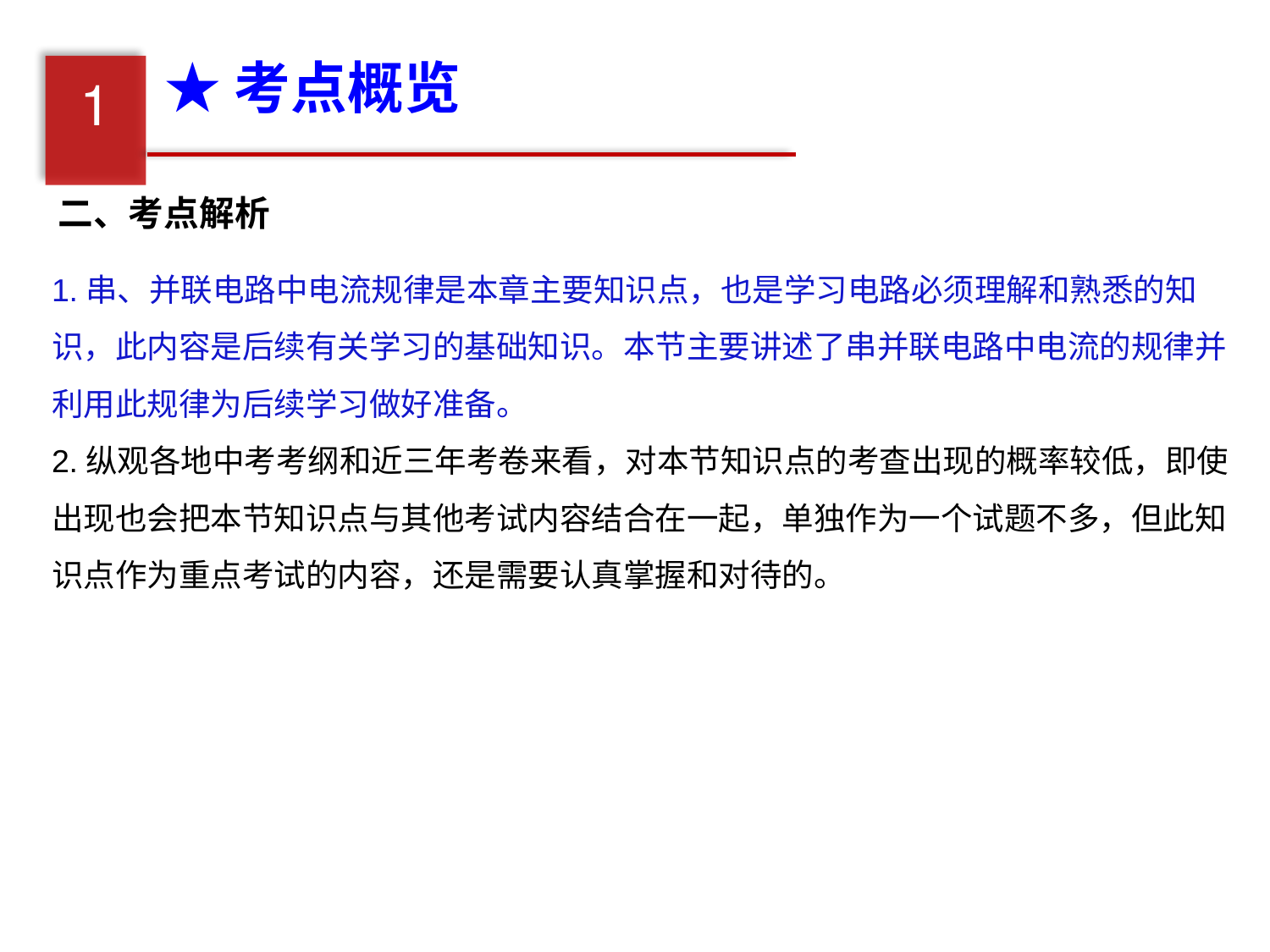

★考点概览

1
二、考点解析
1.串、并联电路中电流规律是本章主要知识点，也是学习电路必须理解和熟悉的知识，此内容是后续有关学习的基础知识。本节主要讲述了串并联电路中电流的规律并利用此规律为后续学习做好准备。
2.纵观各地中考考纲和近三年考卷来看，对本节知识点的考查出现的概率较低，即使出现也会把本节知识点与其他考试内容结合在一起，单独作为一个试题不多，但此知识点作为重点考试的内容，还是需要认真掌握和对待的。